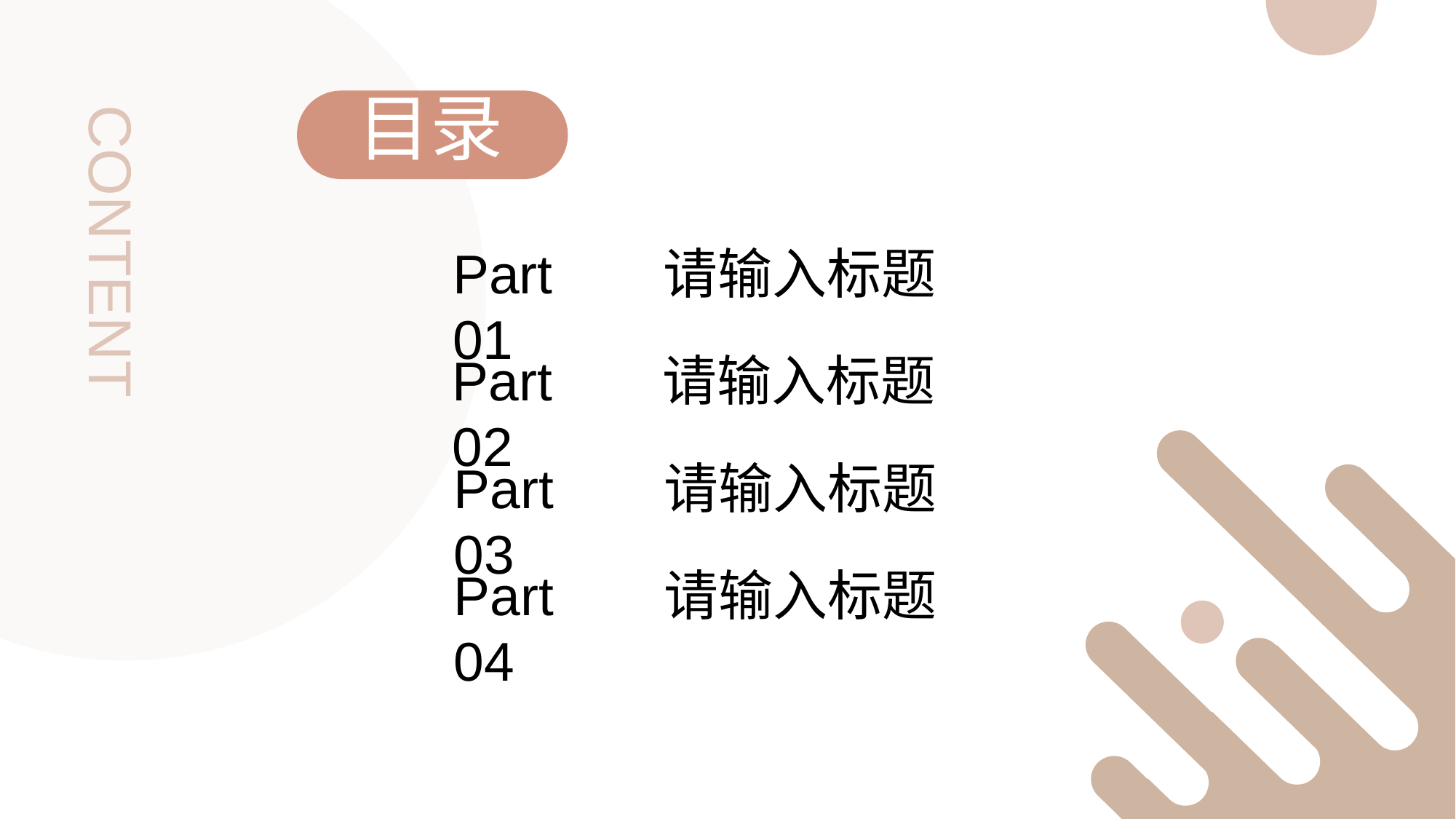

目录

CONTENT
请输入标题
Part 01
请输入标题
Part 02
请输入标题
Part 03

请输入标题
Part 04